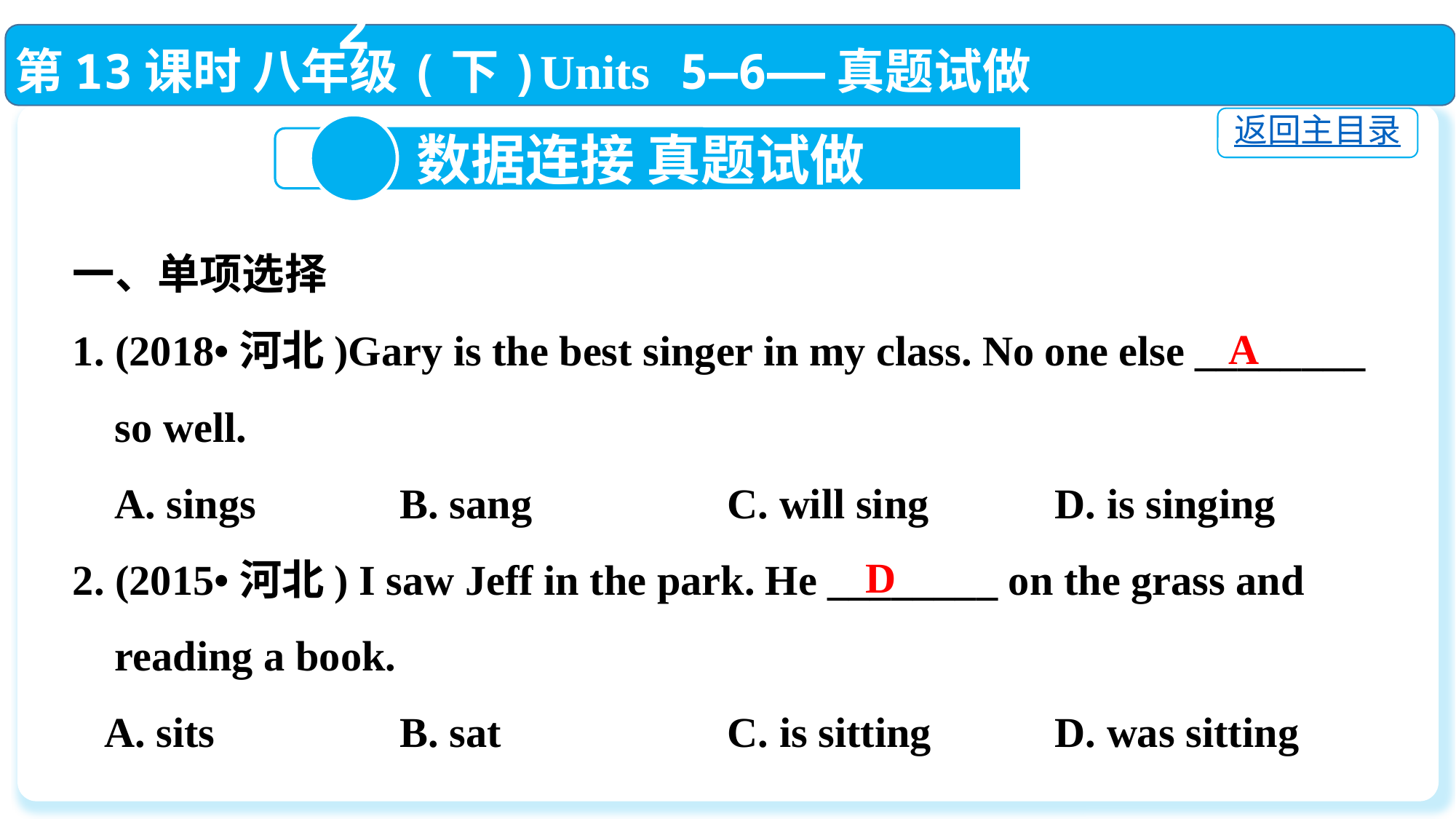

第13课时 八年级(下)Units 5—6——真题试做

返回主目录
2

   数据连接 真题试做
一、单项选择
1. (2018•河北)Gary is the best singer in my class. No one else ________
    so well.
    A. sings		B. sang		C. will sing		D. is singing
2. (2015•河北) I saw Jeff in the park. He ________ on the grass and
    reading a book.
   A. sits		B. sat			C. is sitting		D. was sitting
A
D